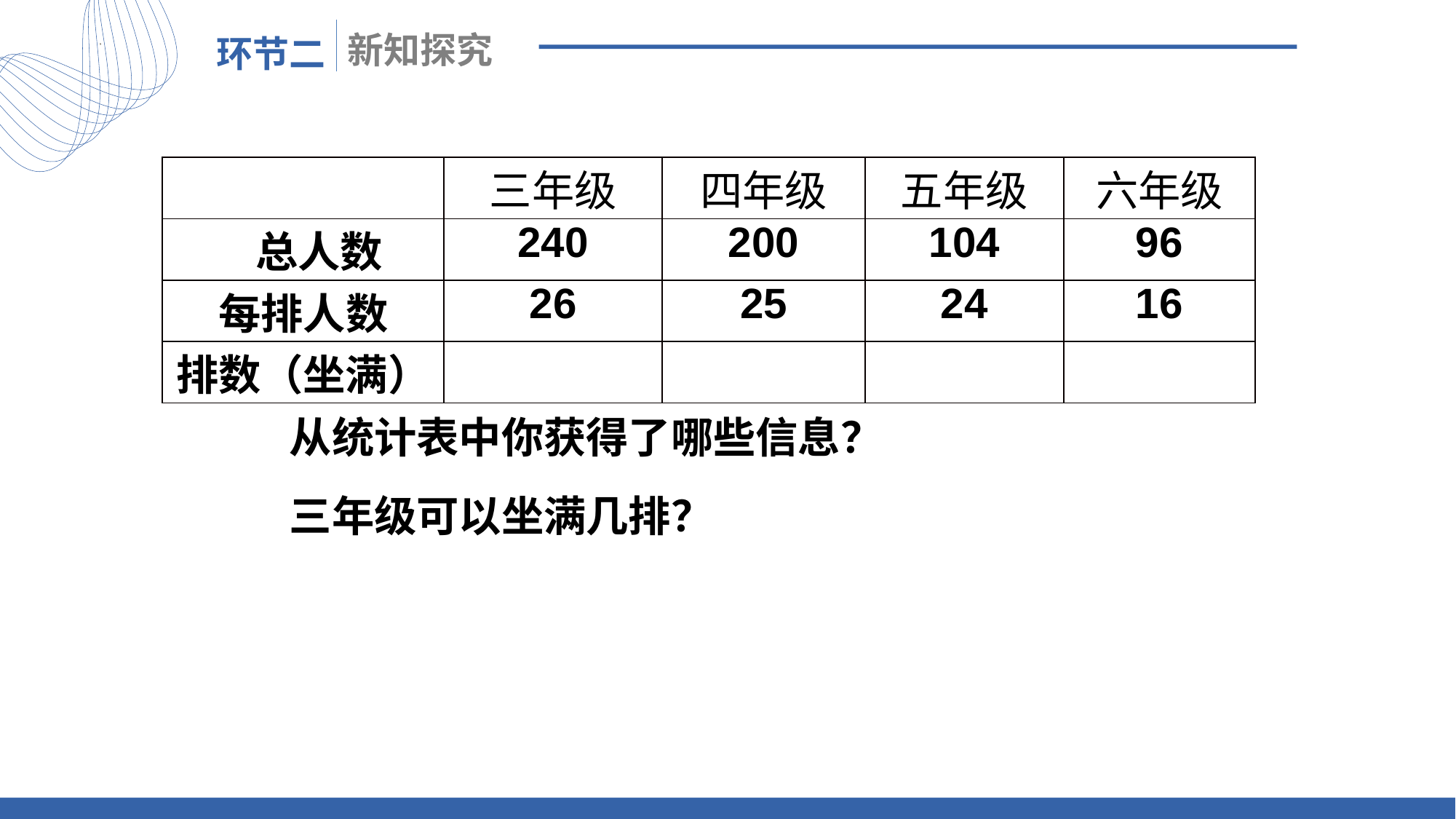

|  | 三年级 | 四年级 | 五年级 | 六年级 |
| --- | --- | --- | --- | --- |
| 总人数 | 240 | 200 | 104 | 96 |
| 每排人数 | 26 | 25 | 24 | 16 |
| 排数（坐满） |  |  |  |  |
从统计表中你获得了哪些信息？
三年级可以坐满几排？